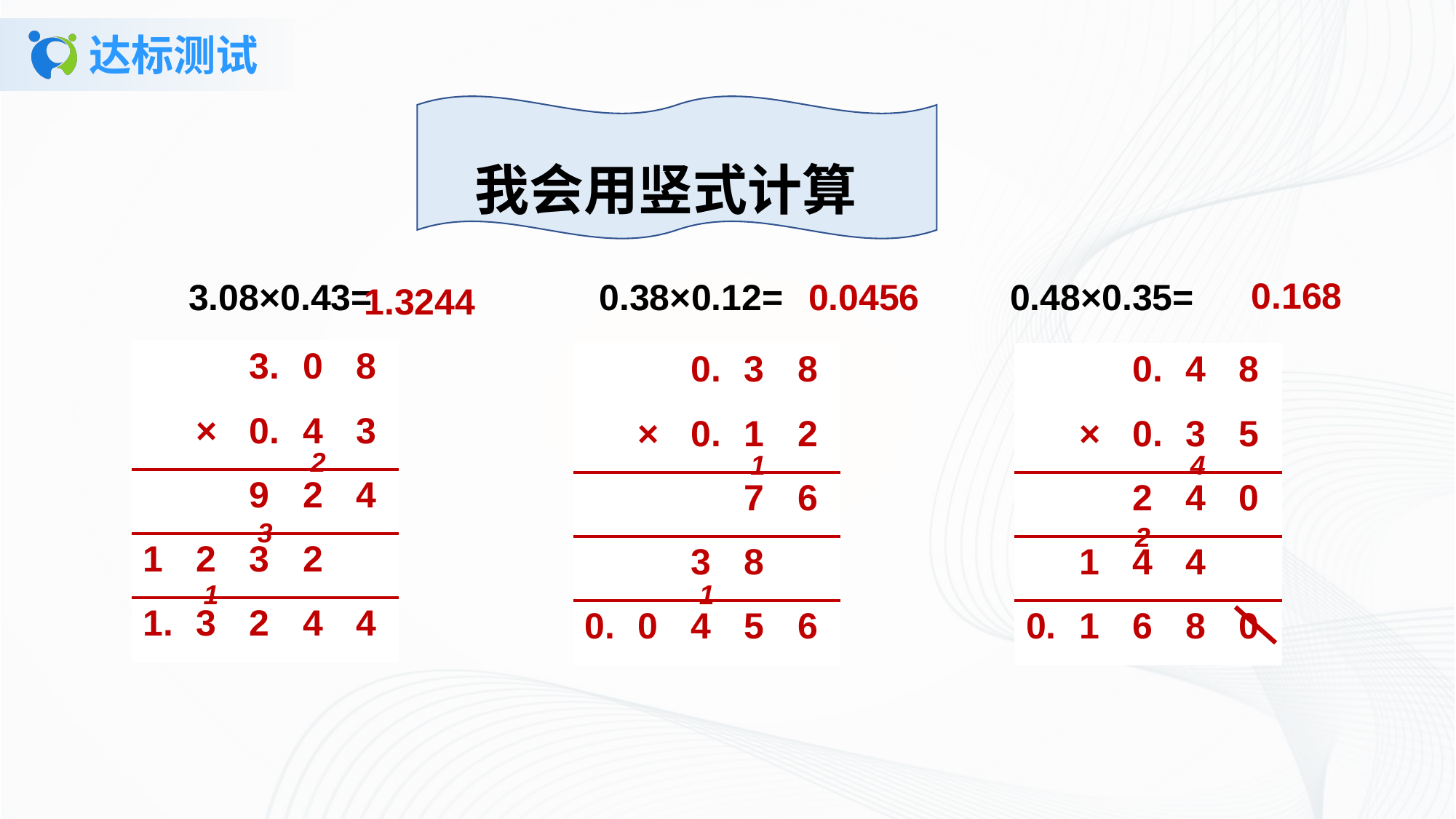

# 达标测试
我会用竖式计算

3.08×0.43=                0.38×0.12=                0.48×0.35=
0.168
0.0456
1.3244
|  |  | 3. | 0 | 8 |
| --- | --- | --- | --- | --- |
|  | × | 0. | 4 | 3 |
|  |  | 9 | 2 | 4 |
| 1 | 2 | 3 | 2 |  |
| 1. | 3 | 2 | 4 | 4 |
|  |  | 0. | 3 | 8 |
| --- | --- | --- | --- | --- |
|  | × | 0. | 1 | 2 |
|  |  |  | 7 | 6 |
|  |  | 3 | 8 |  |
| 0. | 0 | 4 | 5 | 6 |
|  |  | 0. | 4 | 8 |
| --- | --- | --- | --- | --- |
|  | × | 0. | 3 | 5 |
|  |  | 2 | 4 | 0 |
|  | 1 | 4 | 4 |  |
| 0. | 1 | 6 | 8 | 0 |
2
1
4
3
2
1
1